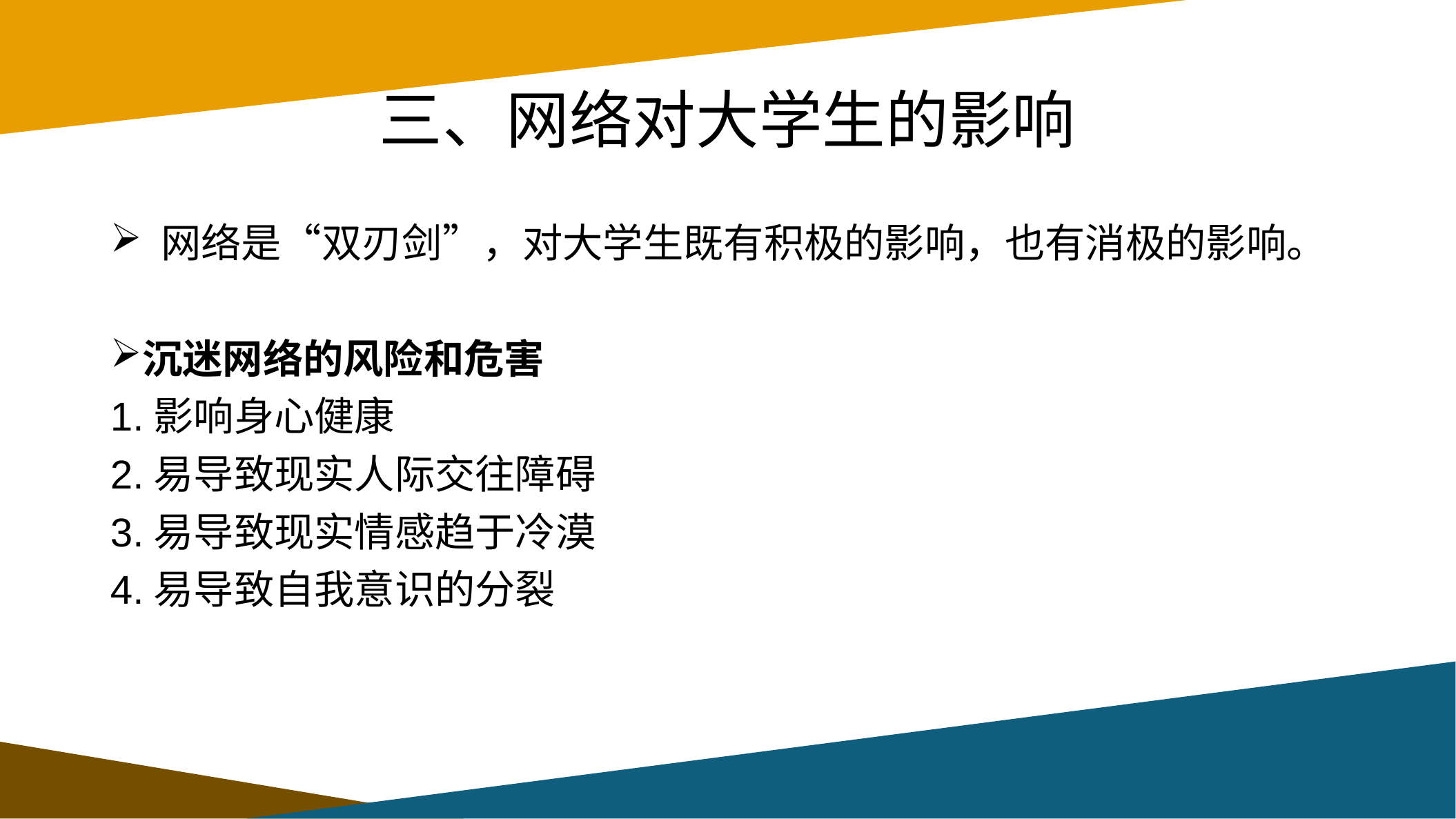

# 三、网络对大学生的影响
 网络是“双刃剑”，对大学生既有积极的影响，也有消极的影响。

沉迷网络的风险和危害
1.影响身心健康
2.易导致现实人际交往障碍
3.易导致现实情感趋于冷漠
4.易导致自我意识的分裂